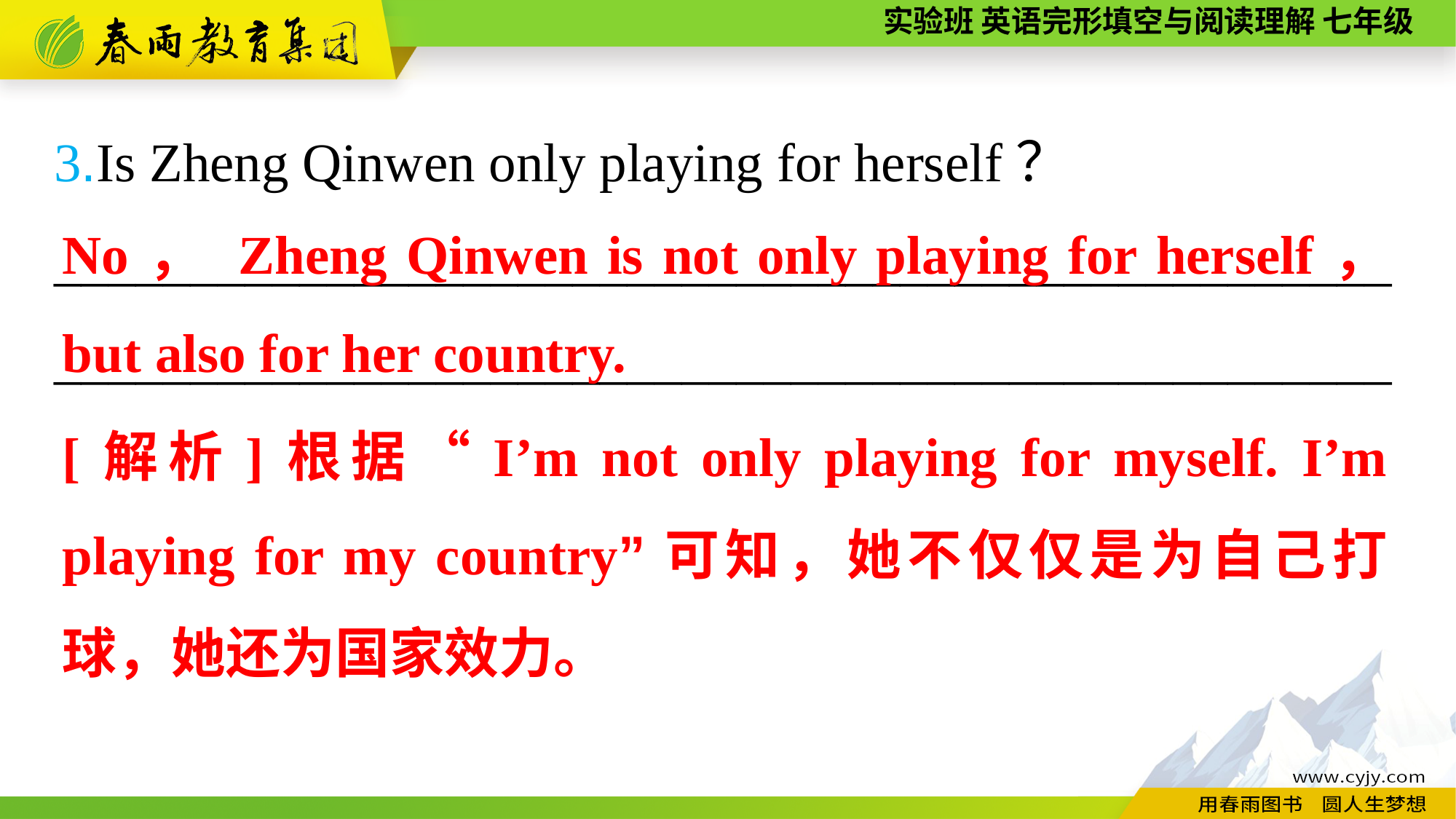

3.Is Zheng Qinwen only playing for herself？
_________________________________________________
_________________________________________________
No， Zheng Qinwen is not only playing for herself， but also for her country.
[解析]根据“I’m not only playing for myself. I’m playing for my country”可知，她不仅仅是为自己打球，她还为国家效力。